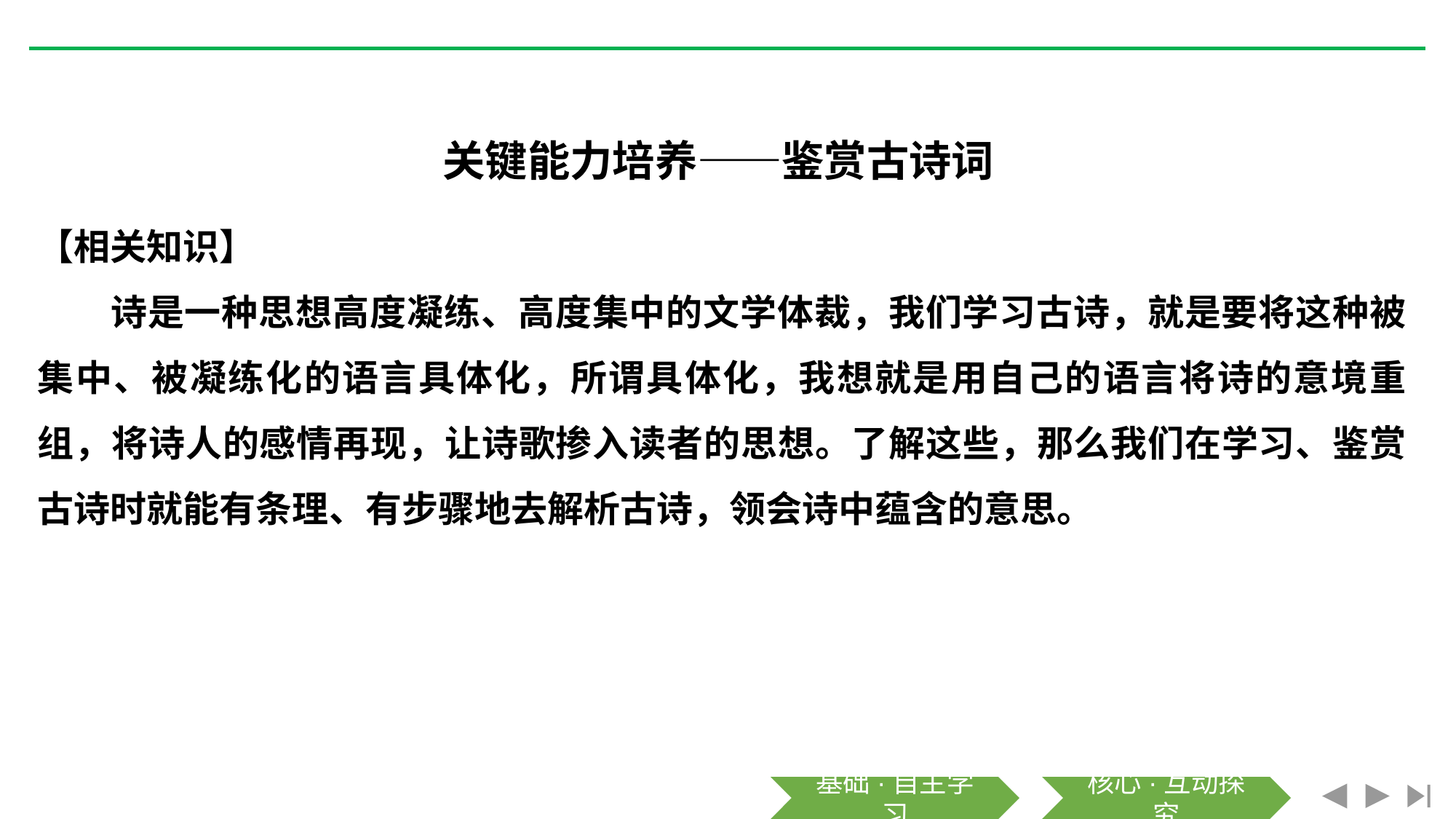

关键能力培养——鉴赏古诗词
【相关知识】
诗是一种思想高度凝练、高度集中的文学体裁，我们学习古诗，就是要将这种被集中、被凝练化的语言具体化，所谓具体化，我想就是用自己的语言将诗的意境重组，将诗人的感情再现，让诗歌掺入读者的思想。了解这些，那么我们在学习、鉴赏古诗时就能有条理、有步骤地去解析古诗，领会诗中蕴含的意思。